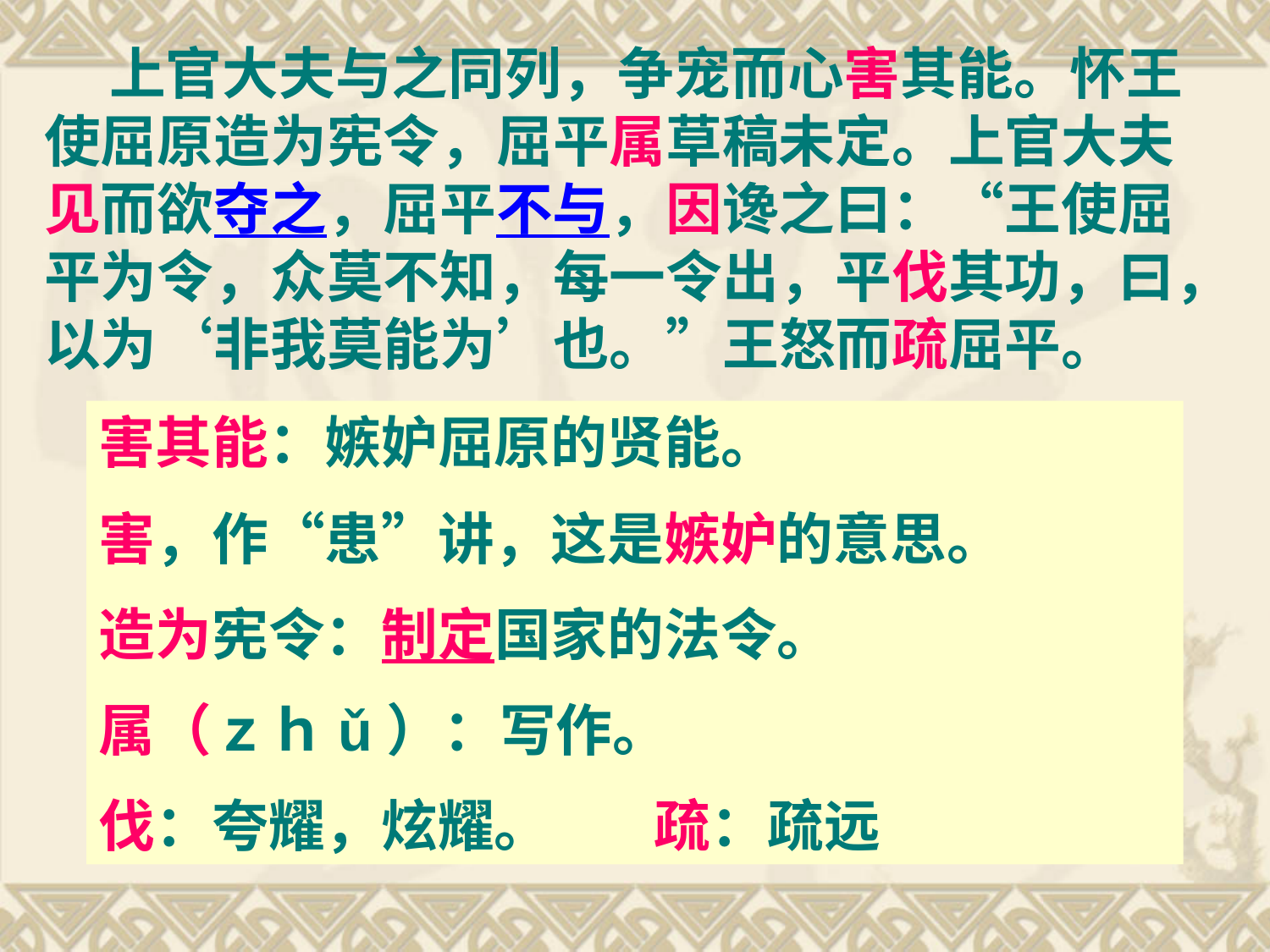

上官大夫与之同列，争宠而心害其能。怀王使屈原造为宪令，屈平属草稿未定。上官大夫见而欲夺之，屈平不与，因谗之曰：“王使屈平为令，众莫不知，每一令出，平伐其功，曰，以为‘非我莫能为’也。”王怒而疏屈平。
害其能：嫉妒屈原的贤能。
害，作“患”讲，这是嫉妒的意思。
造为宪令：制定国家的法令。
属（ｚｈǔ）：写作。
伐：夸耀，炫耀。        疏：疏远